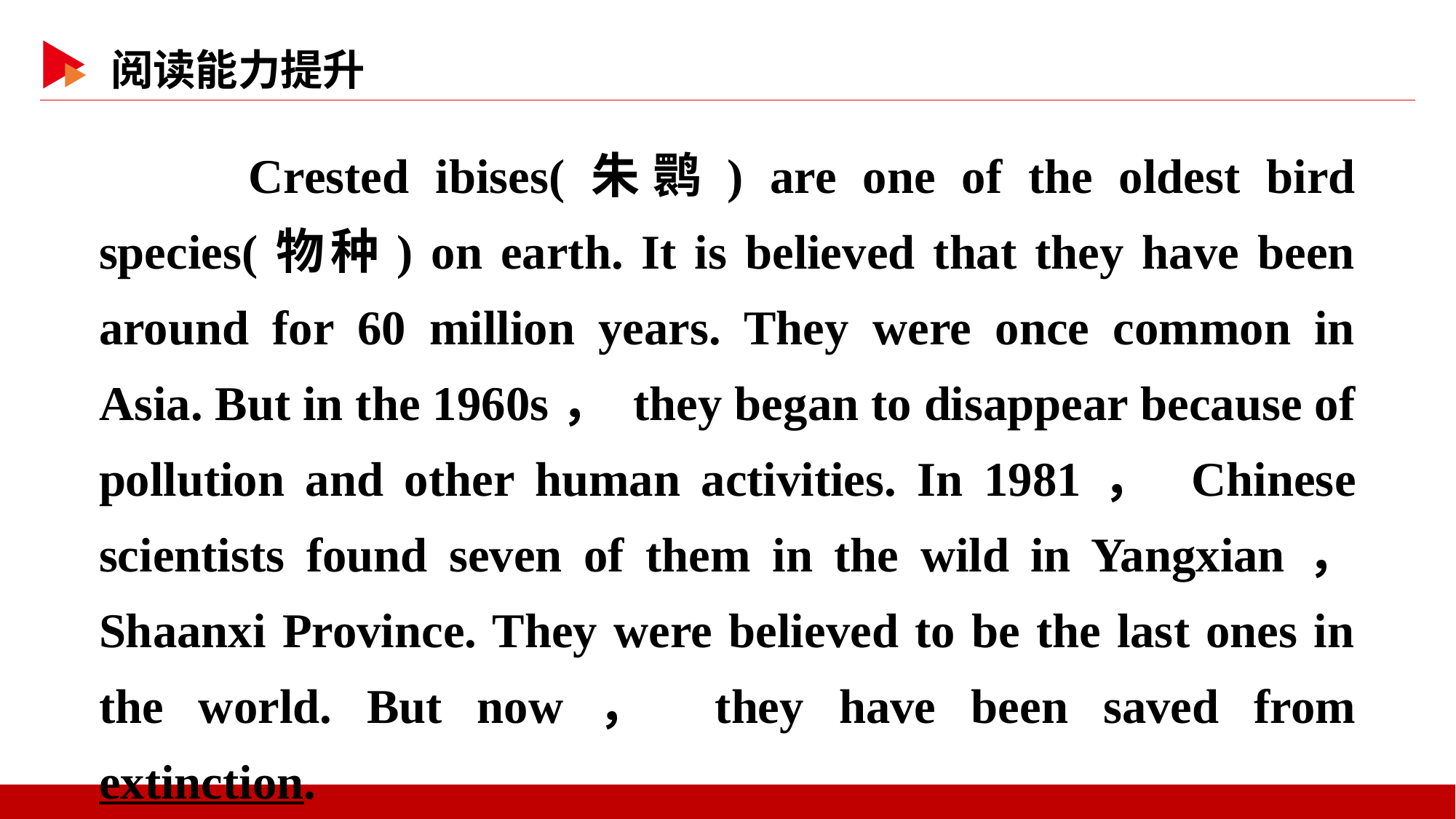

Crested ibises(朱鹮) are one of the oldest bird species(物种) on earth. It is believed that they have been around for 60 million years. They were once common in Asia. But in the 1960s， they began to disappear because of pollution and other human activities. In 1981， Chinese scientists found seven of them in the wild in Yangxian， Shaanxi Province. They were believed to be the last ones in the world. But now， they have been saved from extinction.